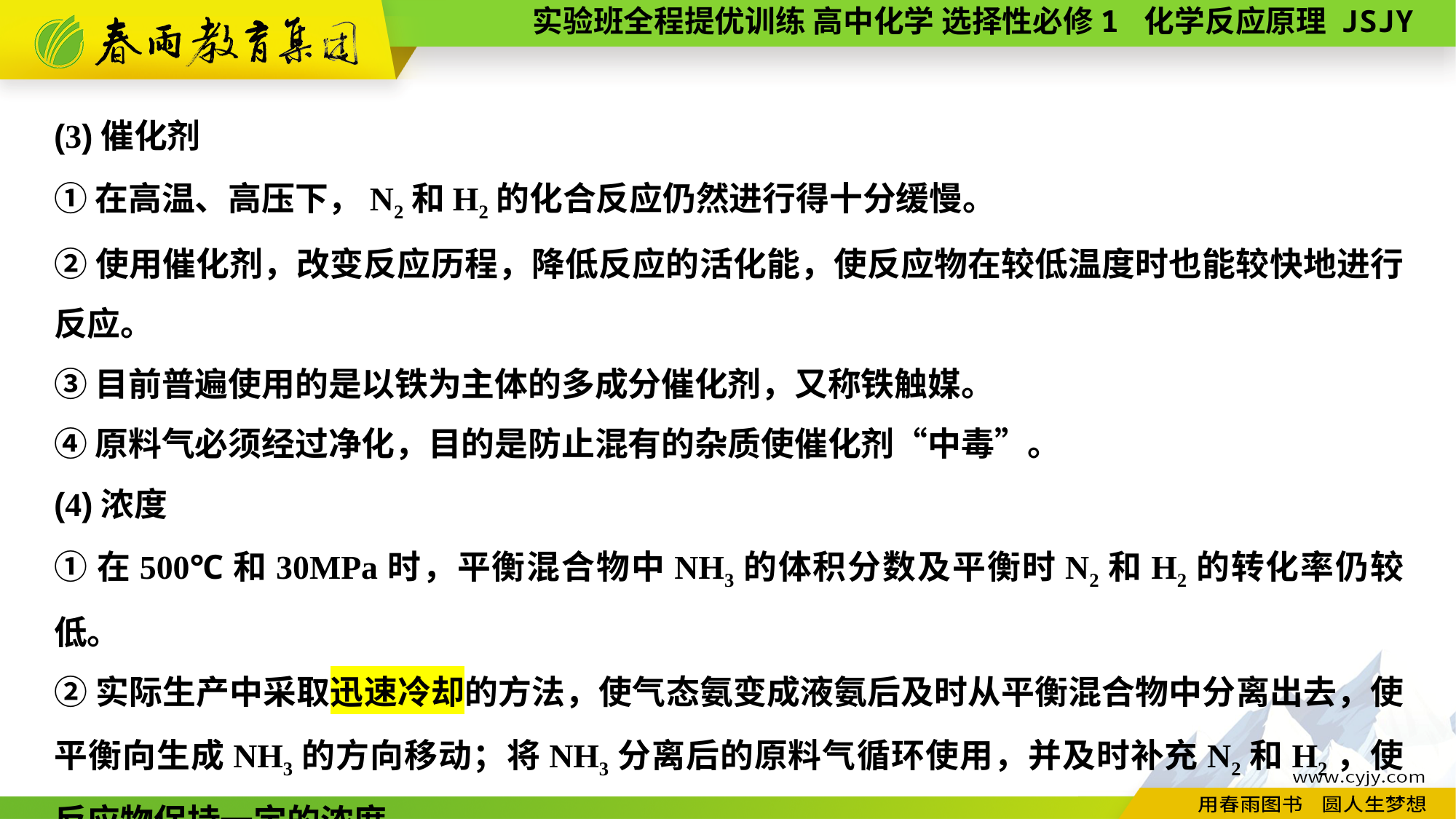

(3)催化剂
①在高温、高压下，N2和H2的化合反应仍然进行得十分缓慢。
②使用催化剂，改变反应历程，降低反应的活化能，使反应物在较低温度时也能较快地进行反应。
③目前普遍使用的是以铁为主体的多成分催化剂，又称铁触媒。
④原料气必须经过净化，目的是防止混有的杂质使催化剂“中毒”。
(4)浓度
①在500℃和30MPa时，平衡混合物中NH3的体积分数及平衡时N2和H2的转化率仍较低。
②实际生产中采取迅速冷却的方法，使气态氨变成液氨后及时从平衡混合物中分离出去，使平衡向生成NH3的方向移动；将NH3分离后的原料气循环使用，并及时补充N2和H2，使反应物保持一定的浓度。